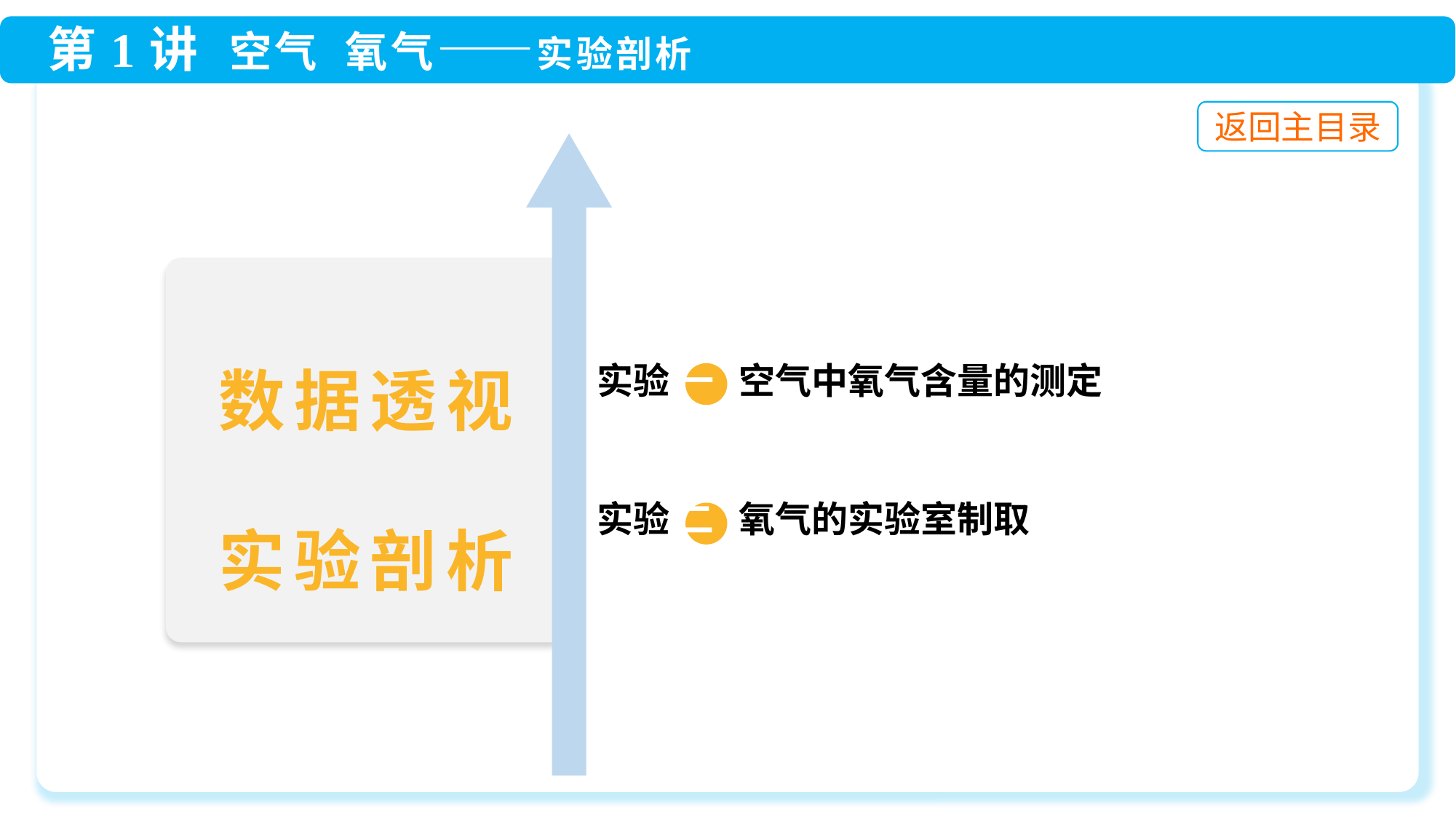

实验 一   空气中氧气含量的测定
实验 二   氧气的实验室制取
数据透视
实验剖析